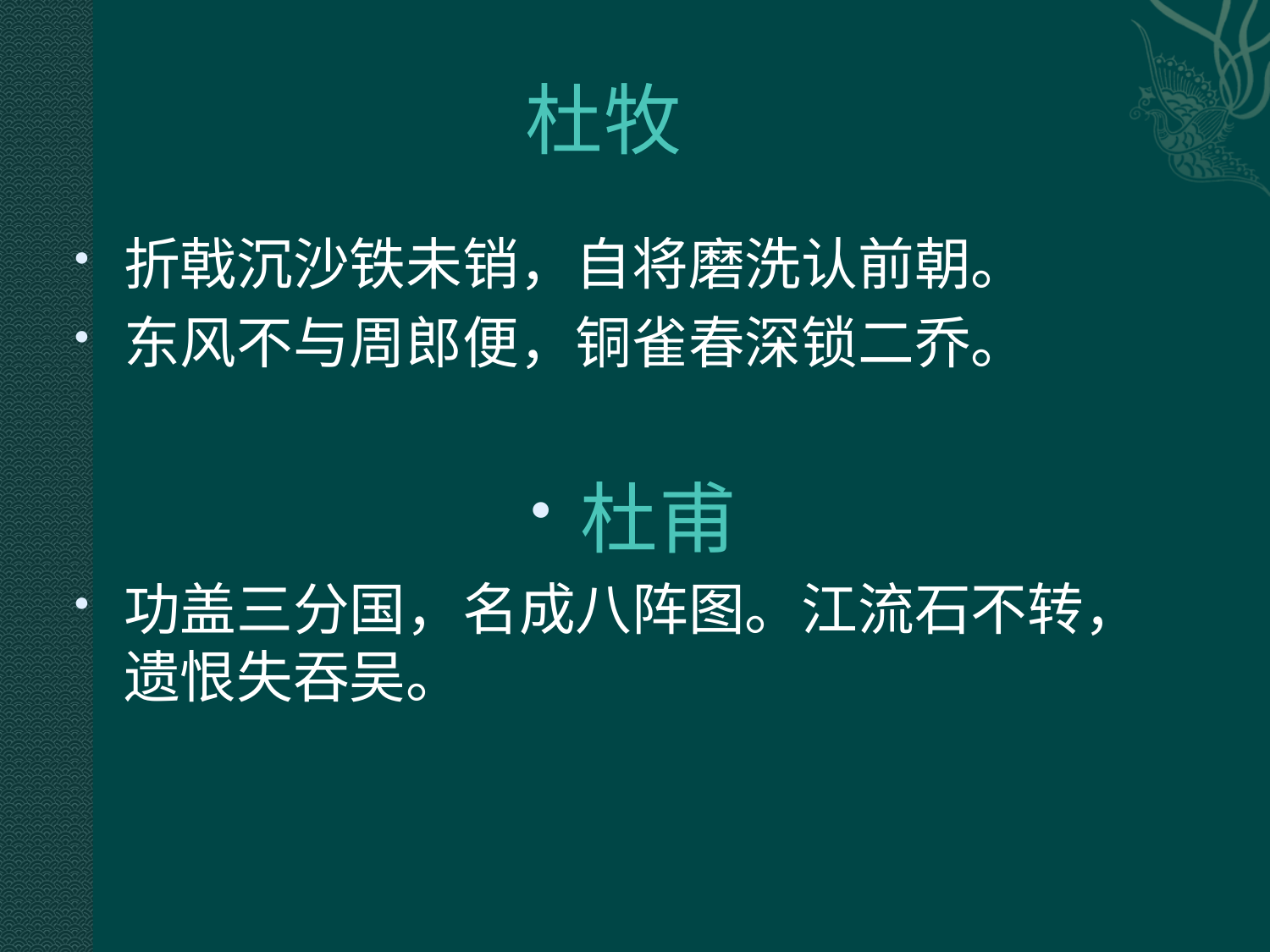

# 杜牧
折戟沉沙铁未销，自将磨洗认前朝。
东风不与周郎便，铜雀春深锁二乔。

杜甫
功盖三分国，名成八阵图。江流石不转，遗恨失吞吴。